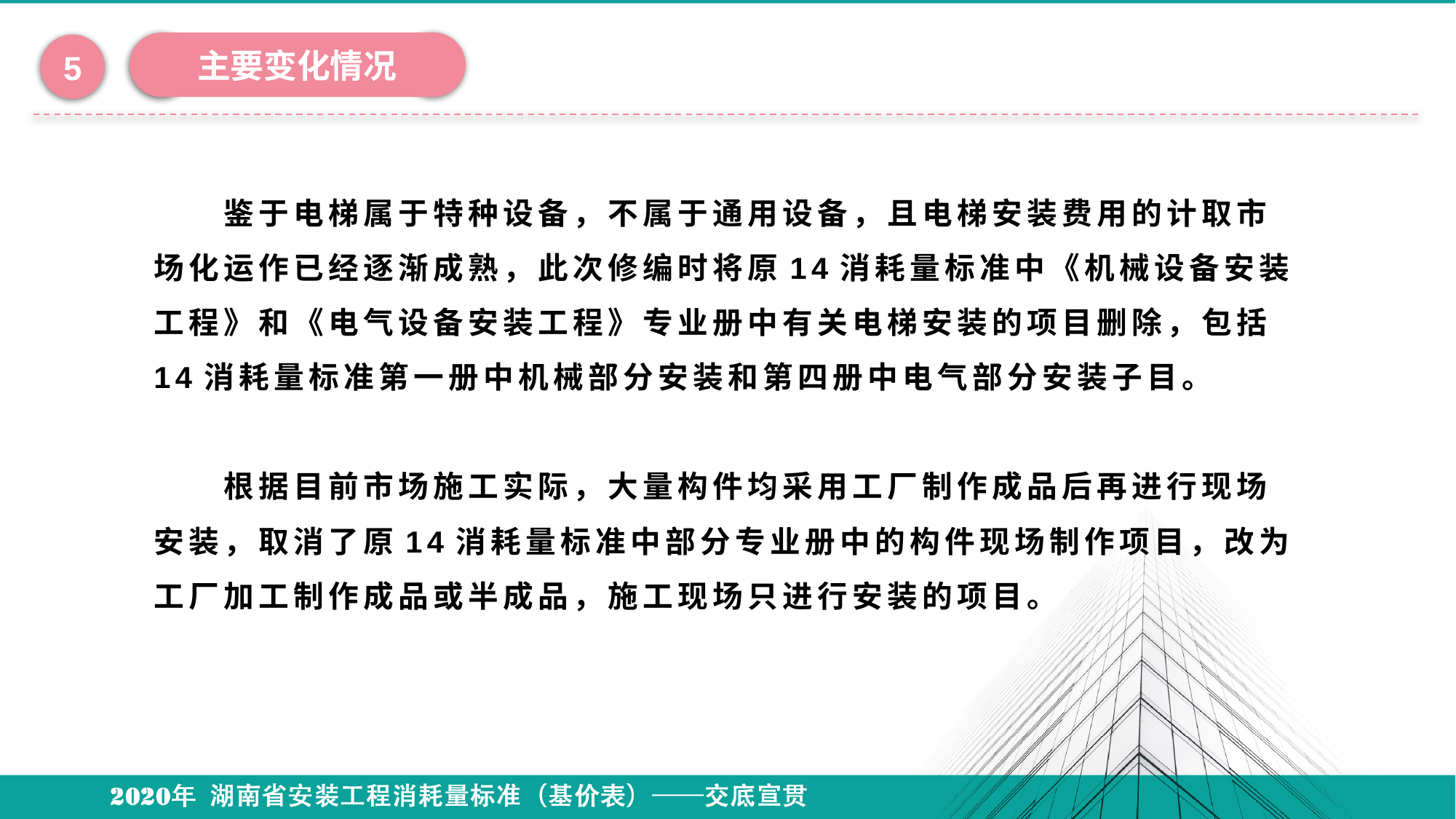

主要变化情况

5
# 鉴于电梯属于特种设备，不属于通用设备，且电梯安装费用的计取市场化运作已经逐渐成熟，此次修编时将原14消耗量标准中《机械设备安装工程》和《电气设备安装工程》专业册中有关电梯安装的项目删除，包括14消耗量标准第一册中机械部分安装和第四册中电气部分安装子目。 　　根据目前市场施工实际，大量构件均采用工厂制作成品后再进行现场安装，取消了原14消耗量标准中部分专业册中的构件现场制作项目，改为工厂加工制作成品或半成品，施工现场只进行安装的项目。